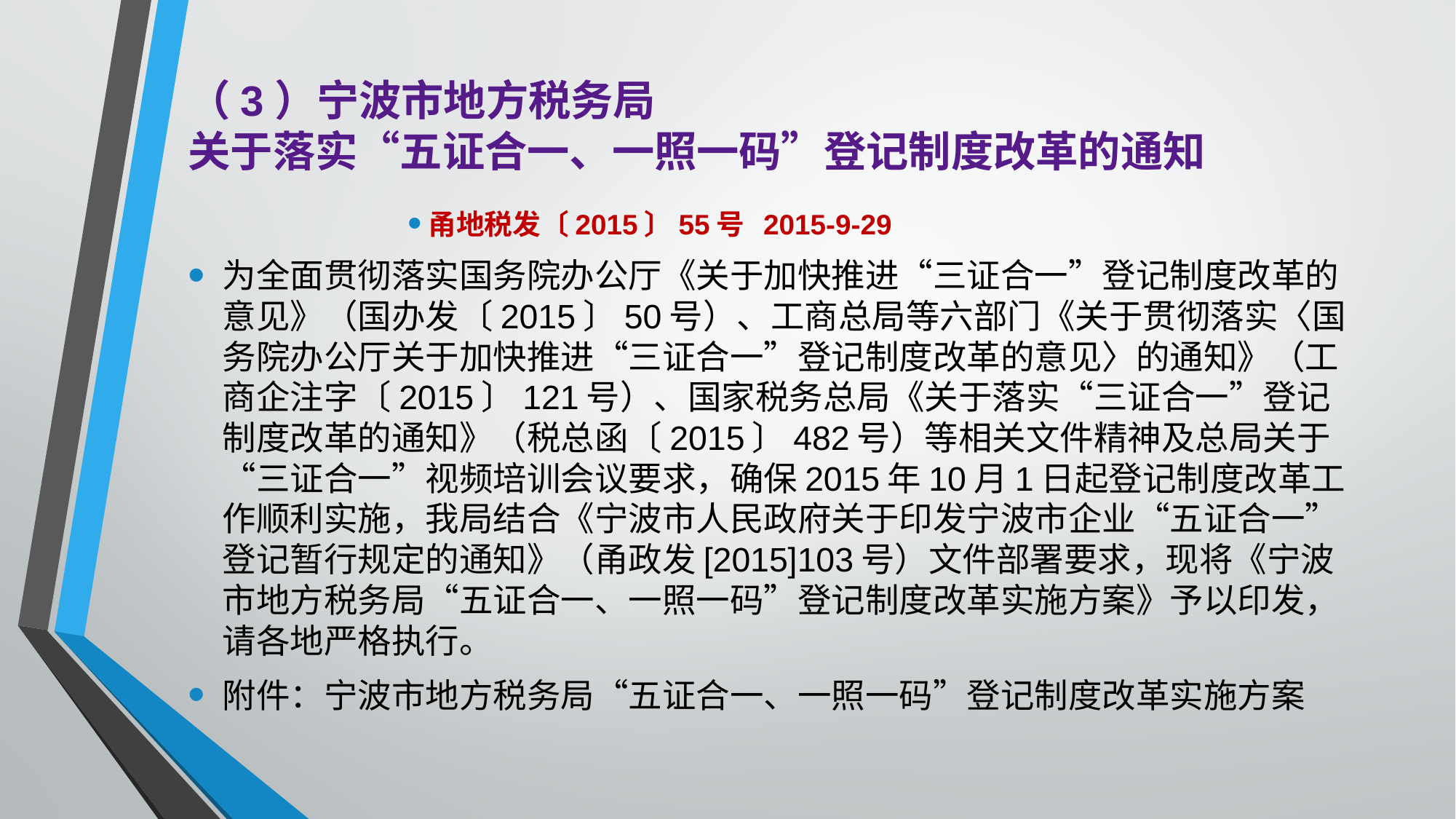

# （3）宁波市地方税务局 关于落实“五证合一、一照一码”登记制度改革的通知
甬地税发〔2015〕55号  2015-9-29
为全面贯彻落实国务院办公厅《关于加快推进“三证合一”登记制度改革的意见》（国办发〔2015〕50号）、工商总局等六部门《关于贯彻落实〈国务院办公厅关于加快推进“三证合一”登记制度改革的意见〉的通知》（工商企注字〔2015〕121号）、国家税务总局《关于落实“三证合一”登记制度改革的通知》（税总函〔2015〕482号）等相关文件精神及总局关于“三证合一”视频培训会议要求，确保2015年10月1日起登记制度改革工作顺利实施，我局结合《宁波市人民政府关于印发宁波市企业“五证合一”登记暂行规定的通知》（甬政发[2015]103号）文件部署要求，现将《宁波市地方税务局“五证合一、一照一码”登记制度改革实施方案》予以印发，请各地严格执行。
附件：宁波市地方税务局“五证合一、一照一码”登记制度改革实施方案